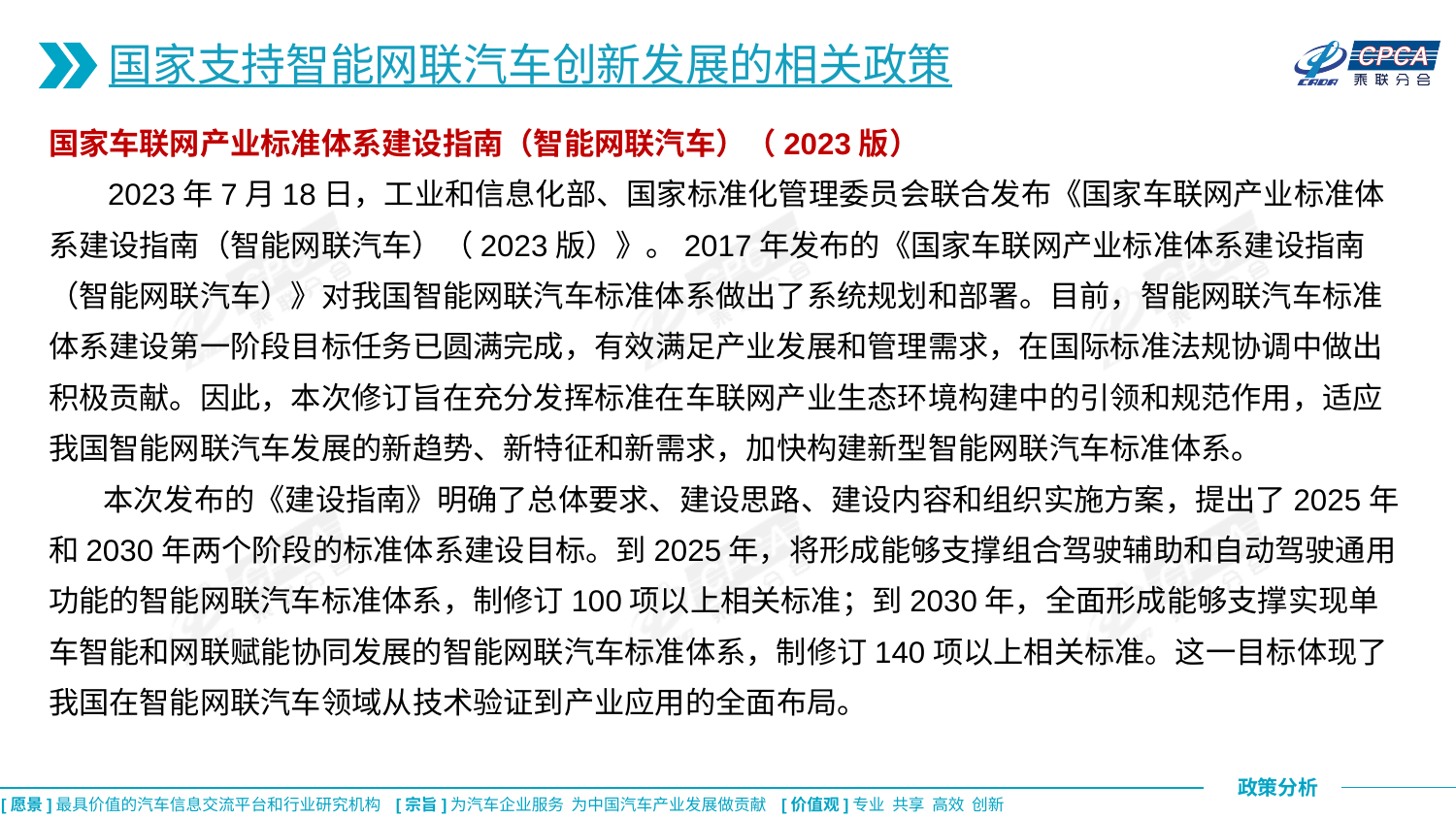

国家支持智能网联汽车创新发展的相关政策
国家车联网产业标准体系建设指南（智能网联汽车）（2023版）
       2023年7月18日，工业和信息化部、国家标准化管理委员会联合发布《国家车联网产业标准体系建设指南（智能网联汽车）（2023版）》。2017年发布的《国家车联网产业标准体系建设指南（智能网联汽车）》对我国智能网联汽车标准体系做出了系统规划和部署。目前，智能网联汽车标准体系建设第一阶段目标任务已圆满完成，有效满足产业发展和管理需求，在国际标准法规协调中做出积极贡献。因此，本次修订旨在充分发挥标准在车联网产业生态环境构建中的引领和规范作用，适应我国智能网联汽车发展的新趋势、新特征和新需求，加快构建新型智能网联汽车标准体系。
       本次发布的《建设指南》明确了总体要求、建设思路、建设内容和组织实施方案，提出了2025年和2030年两个阶段的标准体系建设目标。到2025年，将形成能够支撑组合驾驶辅助和自动驾驶通用功能的智能网联汽车标准体系，制修订100项以上相关标准；到2030年，全面形成能够支撑实现单车智能和网联赋能协同发展的智能网联汽车标准体系，制修订140项以上相关标准。这一目标体现了我国在智能网联汽车领域从技术验证到产业应用的全面布局。